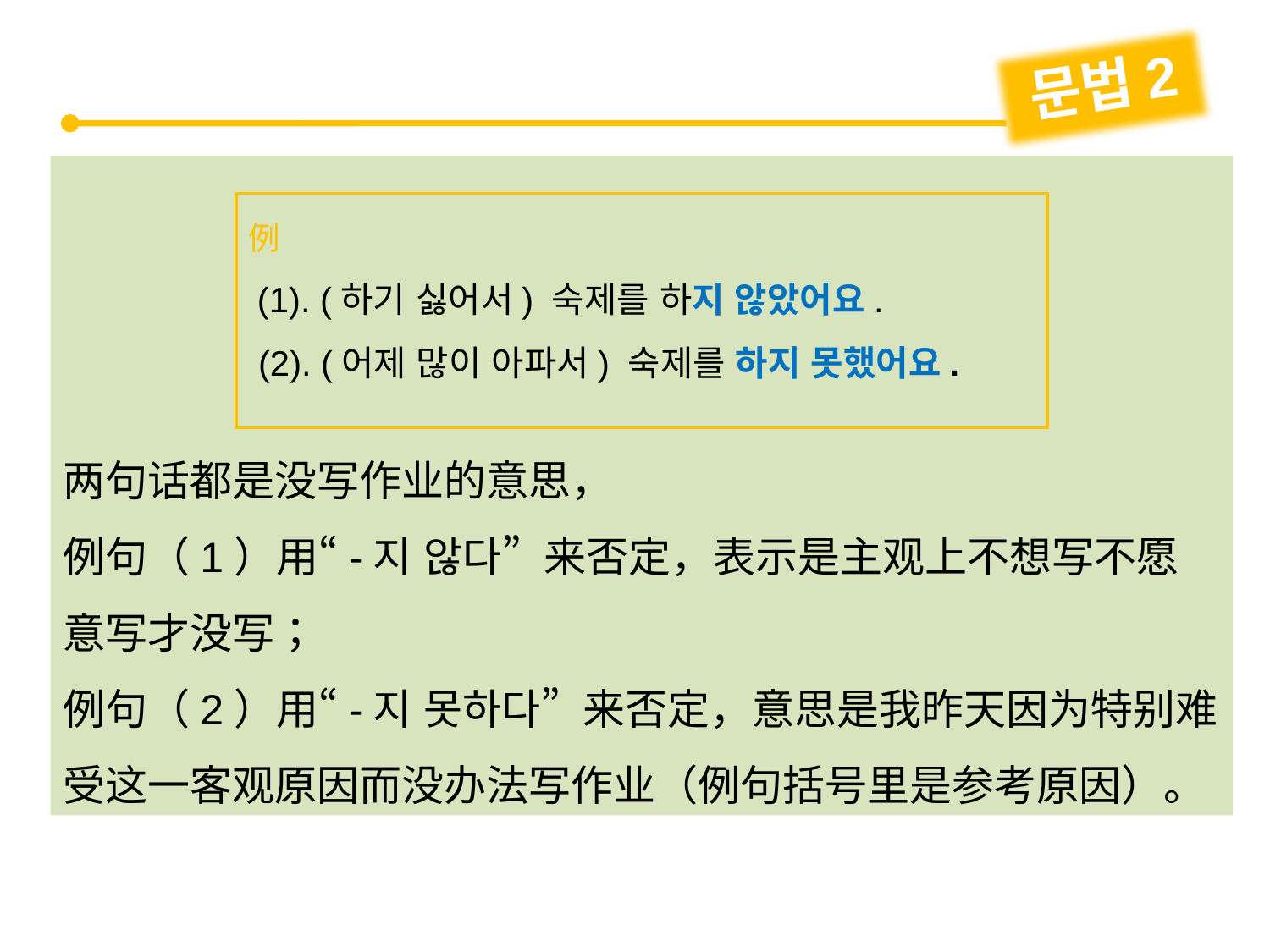

문법2

两句话都是没写作业的意思，
例句（1）用“-지 않다”来否定，表示是主观上不想写不愿意写才没写；
例句（2）用“-지 못하다”来否定，意思是我昨天因为特别难受这一客观原因而没办法写作业（例句括号里是参考原因）。
例
 (1). (하기 싫어서) 숙제를 하지 않았어요.
 (2). (어제 많이 아파서) 숙제를 하지 못했어요.